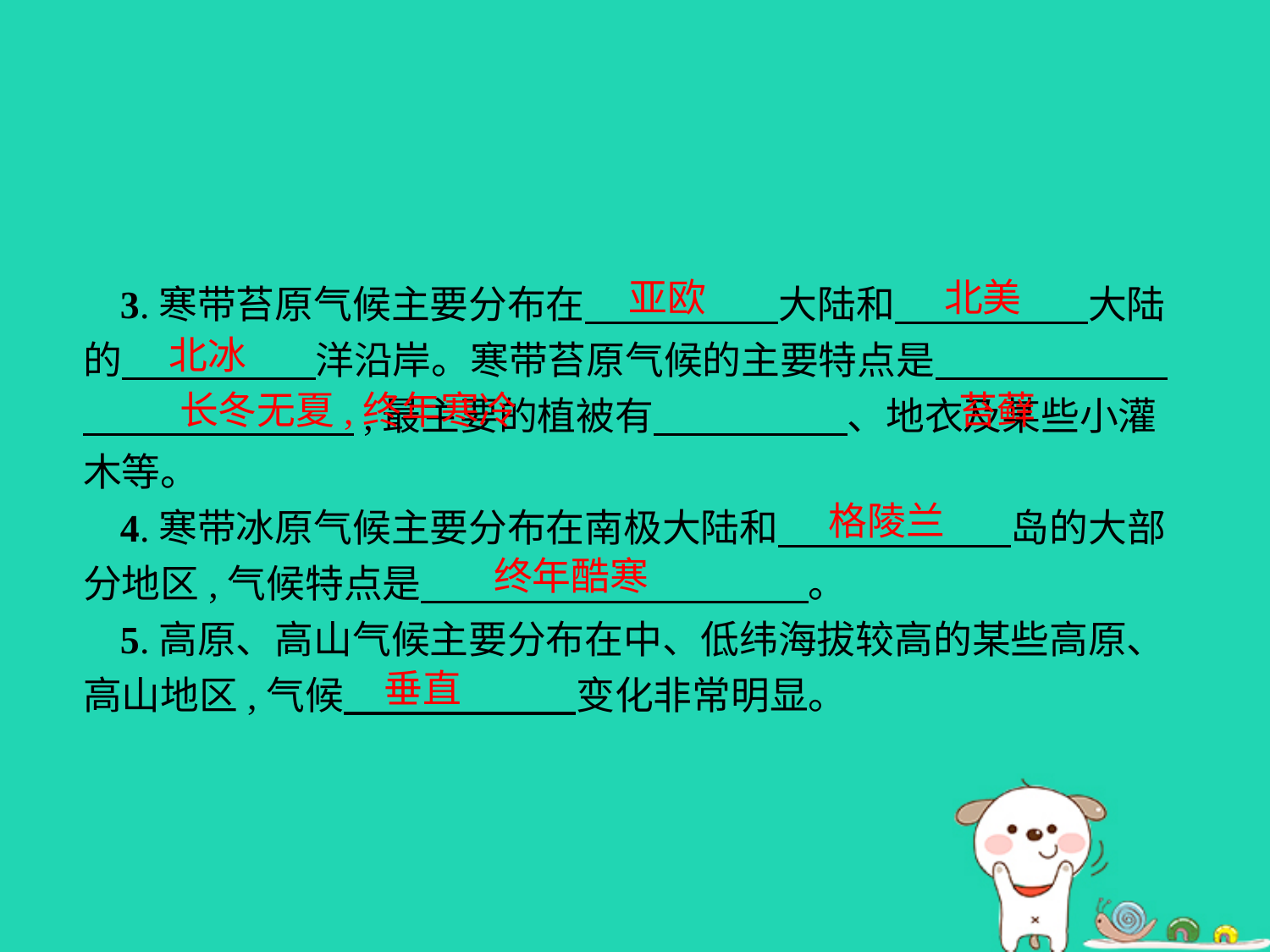

亚欧
北美
3.寒带苔原气候主要分布在　　　　　大陆和　　　　　大陆的　　　　　洋沿岸。寒带苔原气候的主要特点是　　　　　　　　　　　　　,最主要的植被有　　　　　、地衣及某些小灌木等。
4.寒带冰原气候主要分布在南极大陆和　　　　　　岛的大部分地区,气候特点是　　　　　　　　　　。
5.高原、高山气候主要分布在中、低纬海拔较高的某些高原、高山地区,气候　　　　　　变化非常明显。
北冰
长冬无夏,终年寒冷
苔藓
格陵兰
终年酷寒
垂直